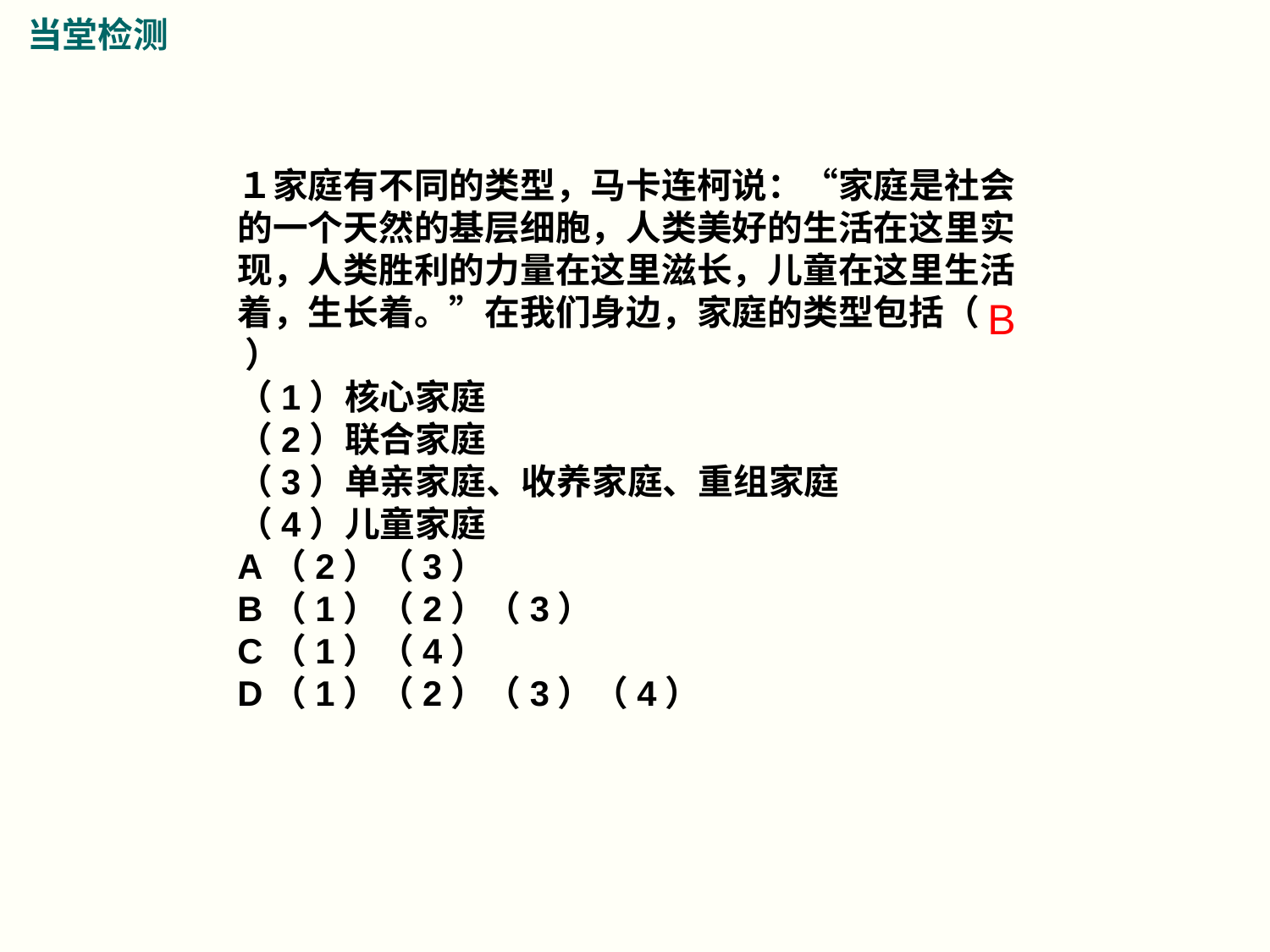

当堂检测
１家庭有不同的类型，马卡连柯说：“家庭是社会的一个天然的基层细胞，人类美好的生活在这里实现，人类胜利的力量在这里滋长，儿童在这里生活着，生长着。”在我们身边，家庭的类型包括（   ）
（1）核心家庭
（2）联合家庭
（3）单亲家庭、收养家庭、重组家庭
（4）儿童家庭
A（2）（3）
B（1）（2）（3）
C（1）（4）
D（1）（2）（3）（4）
B